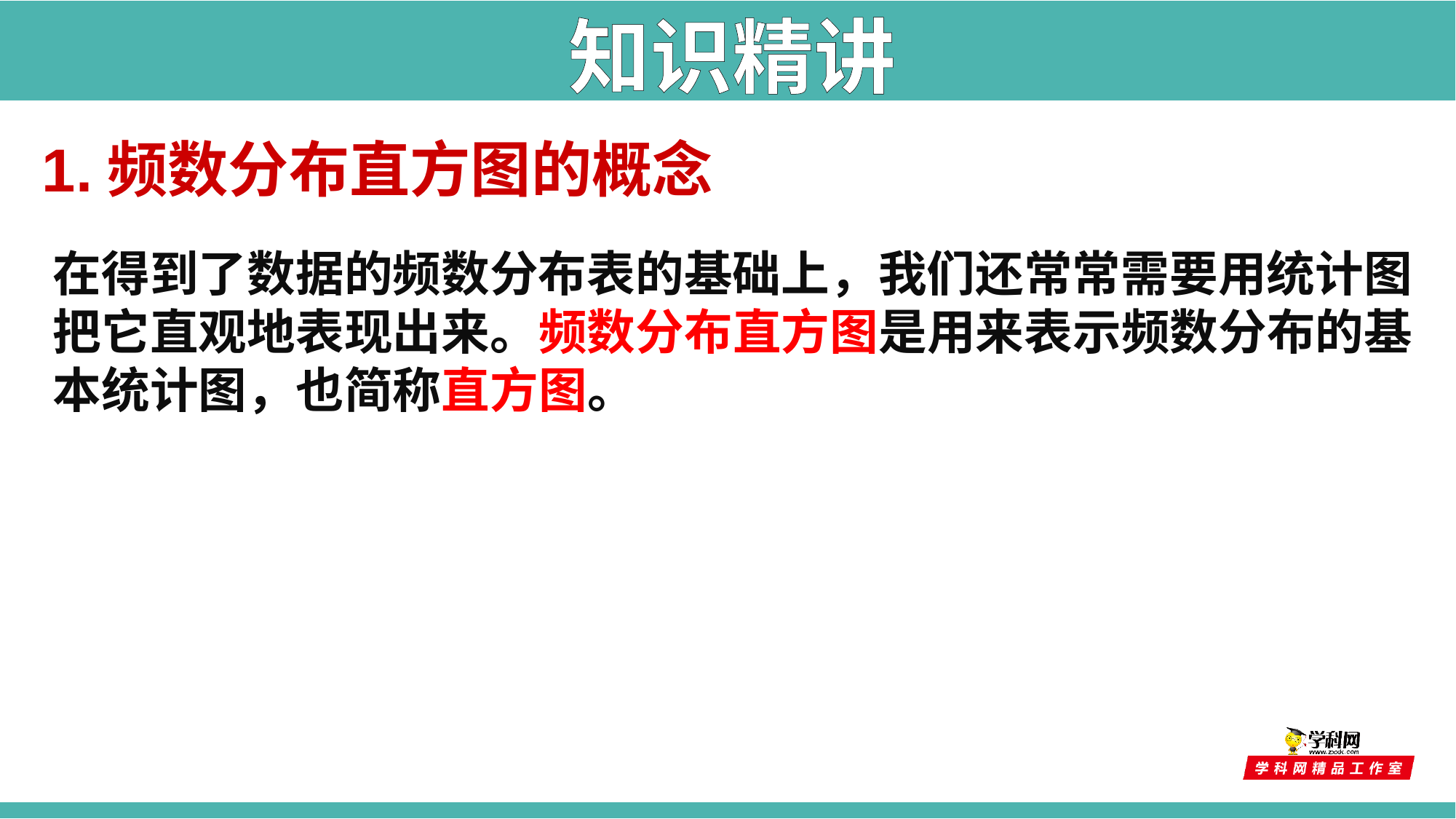

知识精讲
1.频数分布直方图的概念
在得到了数据的频数分布表的基础上，我们还常常需要用统计图把它直观地表现出来。频数分布直方图是用来表示频数分布的基本统计图，也简称直方图。